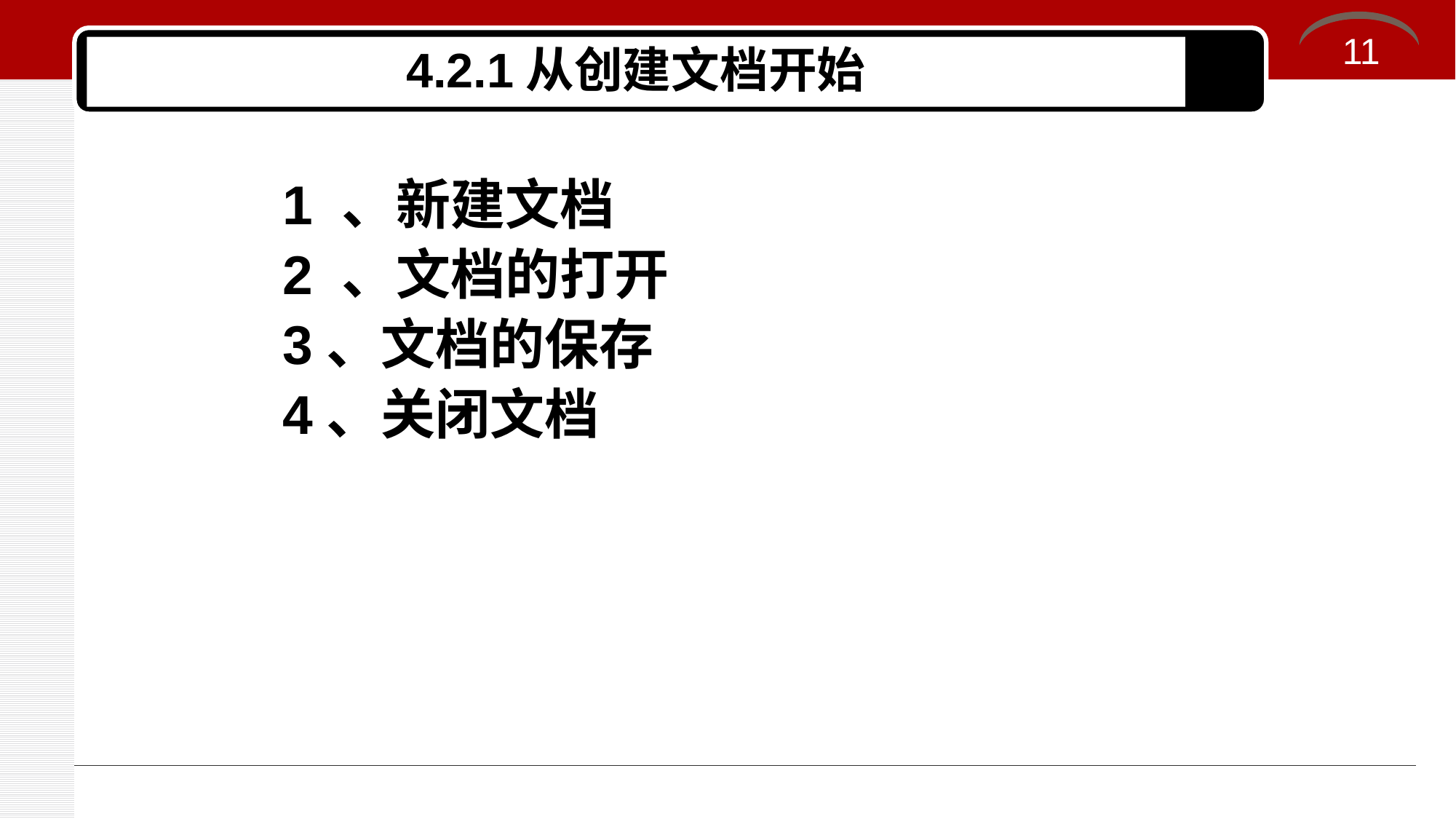

11
4.2.1从创建文档开始
1 、新建文档
2 、文档的打开
3、文档的保存
4、关闭文档